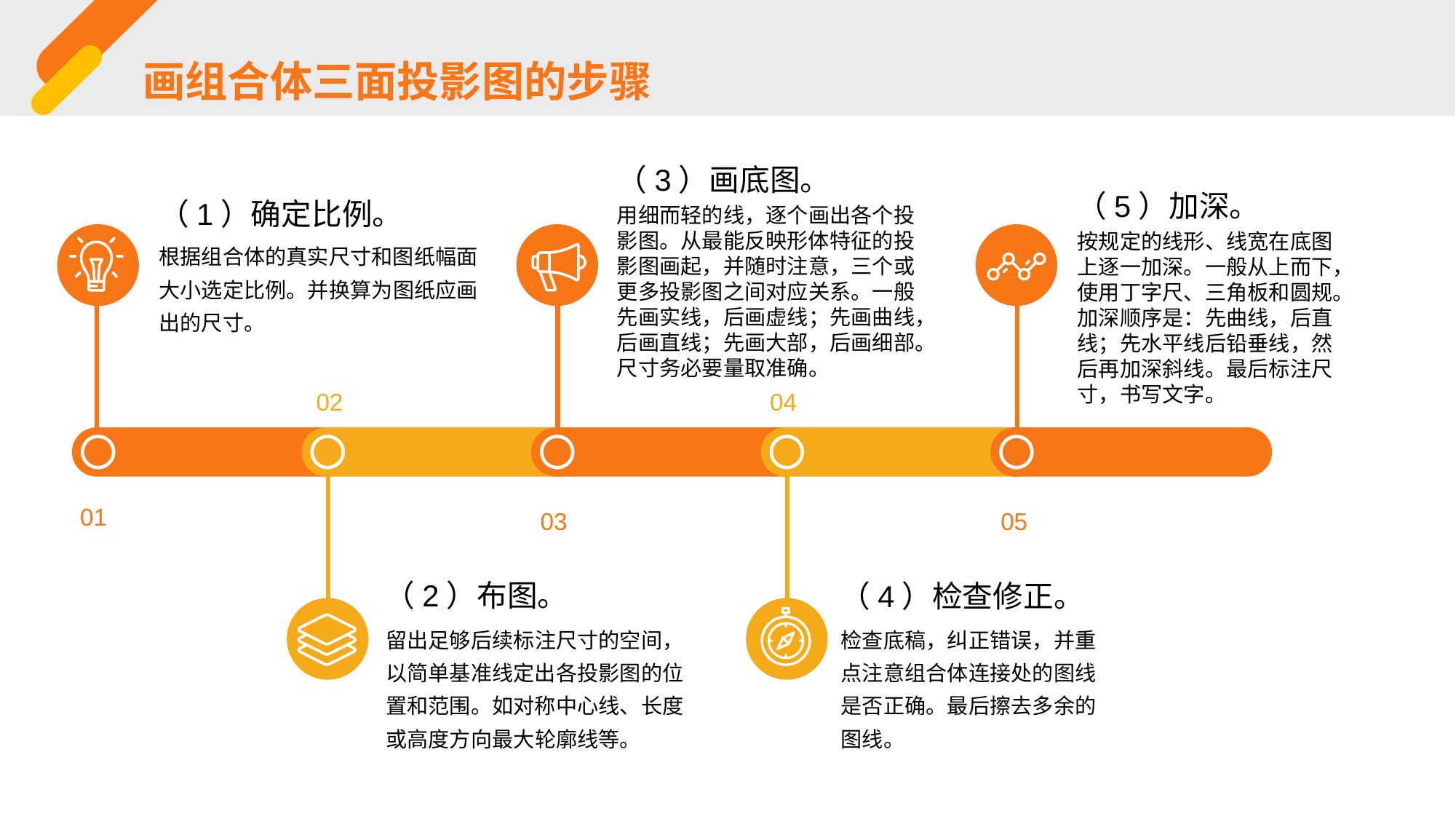

画组合体三面投影图的步骤
（3）画底图。
（5）加深。
（1）确定比例。
用细而轻的线，逐个画出各个投影图。从最能反映形体特征的投影图画起，并随时注意，三个或更多投影图之间对应关系。一般先画实线，后画虚线；先画曲线，后画直线；先画大部，后画细部。尺寸务必要量取准确。

按规定的线形、线宽在底图上逐一加深。一般从上而下，使用丁字尺、三角板和圆规。加深顺序是：先曲线，后直线；先水平线后铅垂线，然后再加深斜线。最后标注尺寸，书写文字。
根据组合体的真实尺寸和图纸幅面大小选定比例。并换算为图纸应画出的尺寸。

02
04

01
03
05
（2）布图。
（4）检查修正。

留出足够后续标注尺寸的空间，以简单基准线定出各投影图的位置和范围。如对称中心线、长度或高度方向最大轮廓线等。
检查底稿，纠正错误，并重点注意组合体连接处的图线是否正确。最后擦去多余的图线。